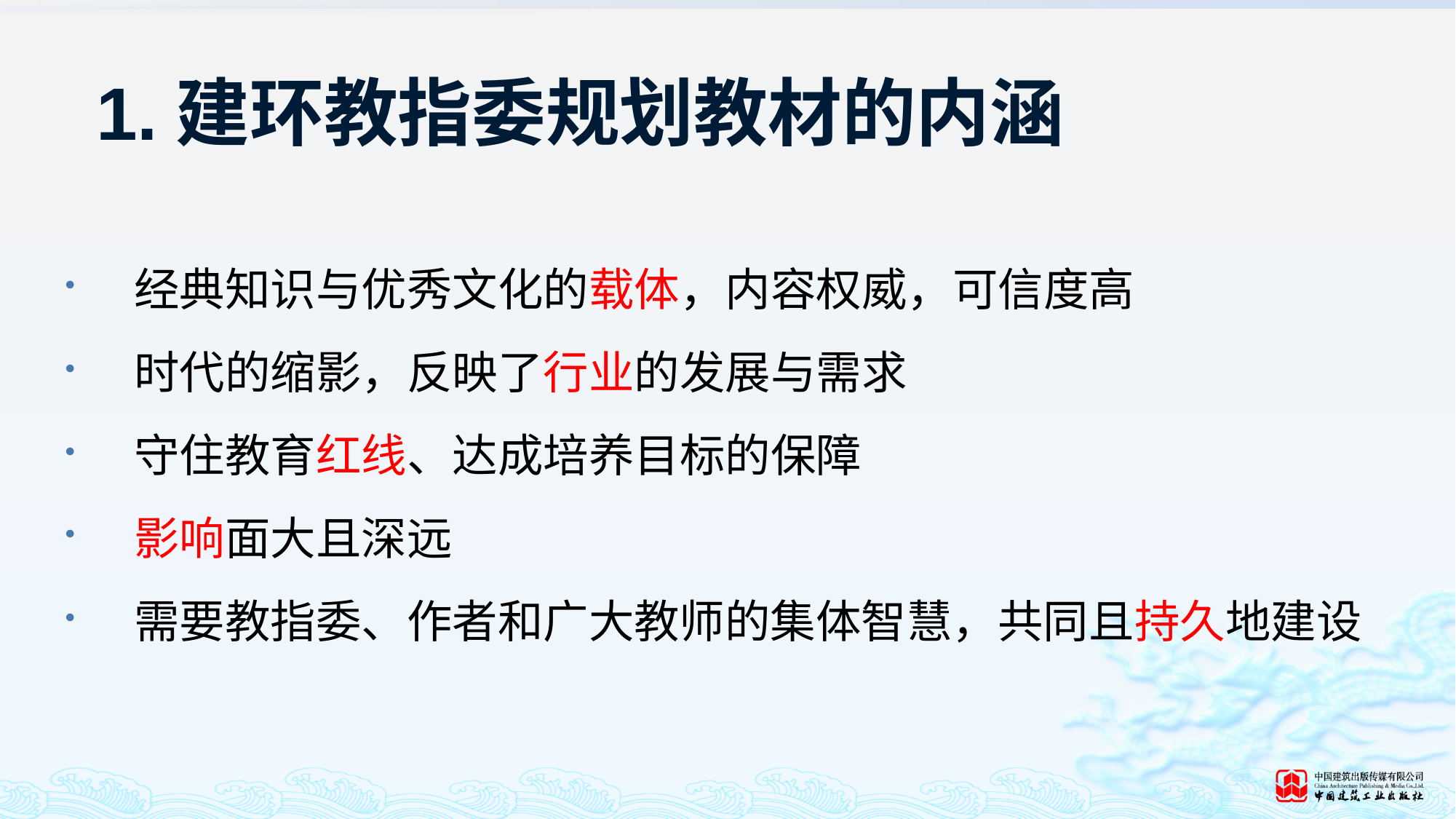

# 1.建环教指委规划教材的内涵
经典知识与优秀文化的载体，内容权威，可信度高
时代的缩影，反映了行业的发展与需求
守住教育红线、达成培养目标的保障
影响面大且深远
需要教指委、作者和广大教师的集体智慧，共同且持久地建设